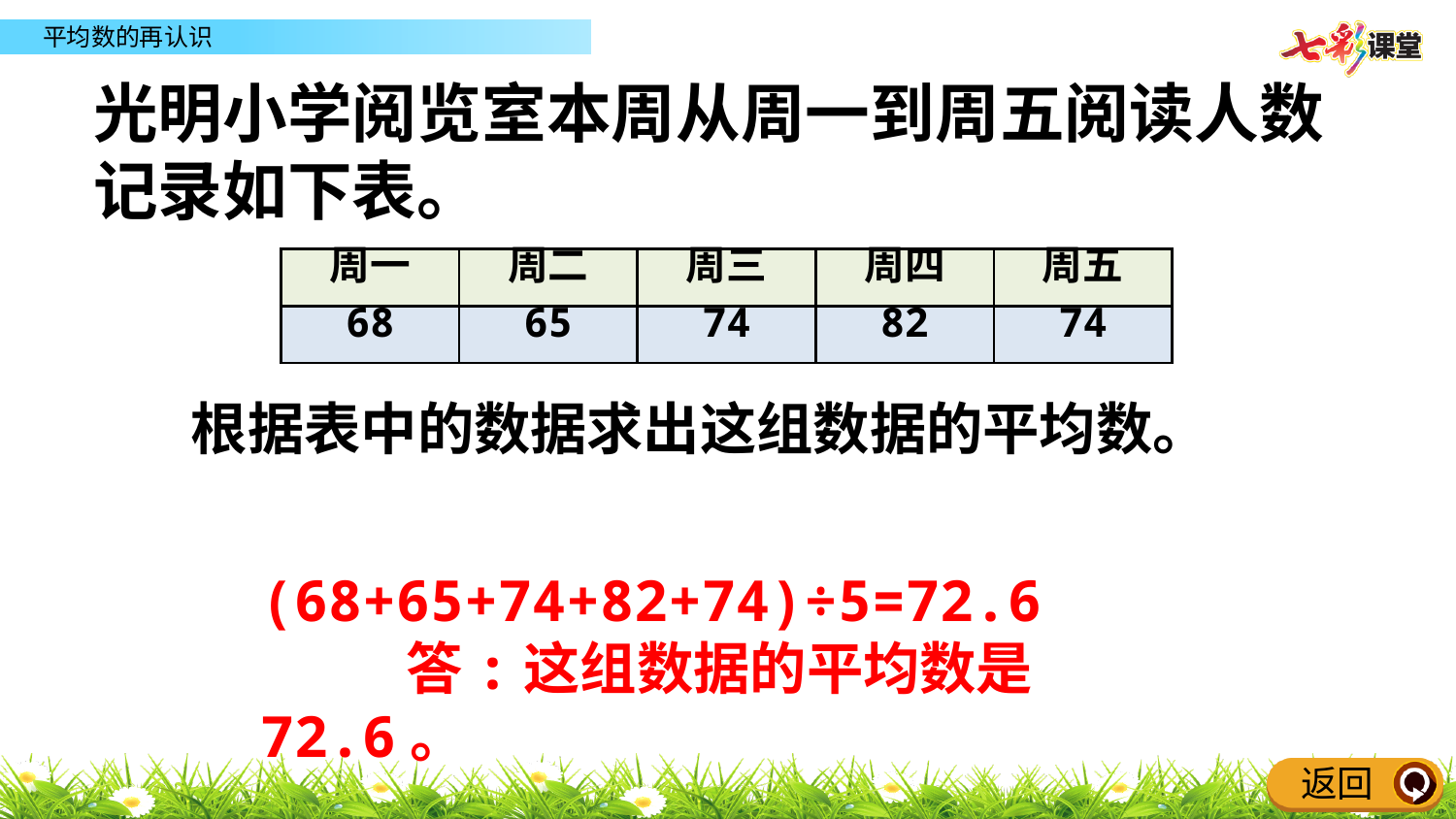

光明小学阅览室本周从周一到周五阅读人数记录如下表。
| 周一 | 周二 | 周三 | 周四 | 周五 |
| --- | --- | --- | --- | --- |
| 68 | 65 | 74 | 82 | 74 |
　根据表中的数据求出这组数据的平均数。
　(68+65+74+82+74)÷5=72.6
	答:这组数据的平均数是72.6。